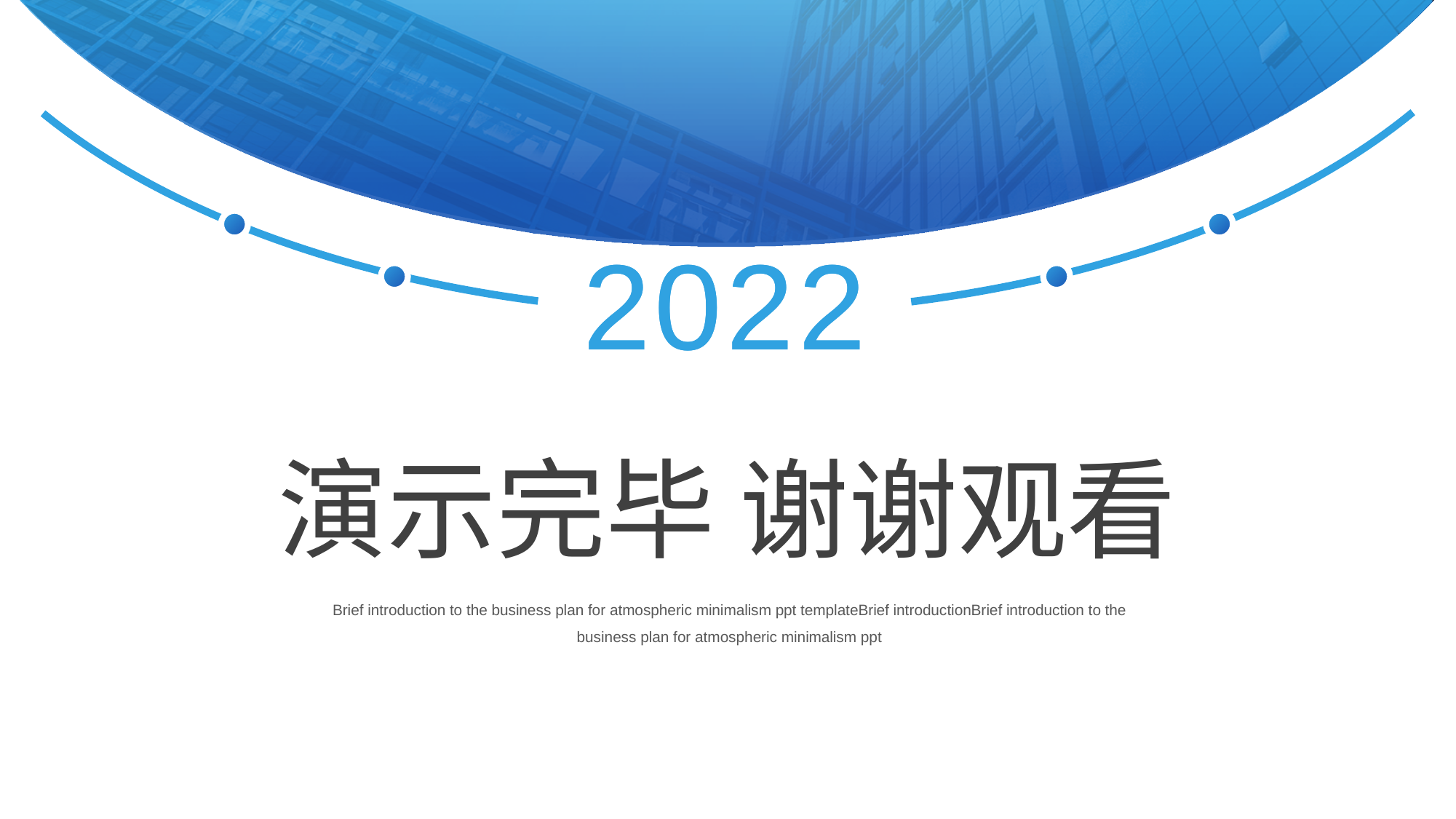

2022
2022

演示完毕 谢谢观看
Brief introduction to the business plan for atmospheric minimalism ppt templateBrief introductionBrief introduction to the business plan for atmospheric minimalism ppt